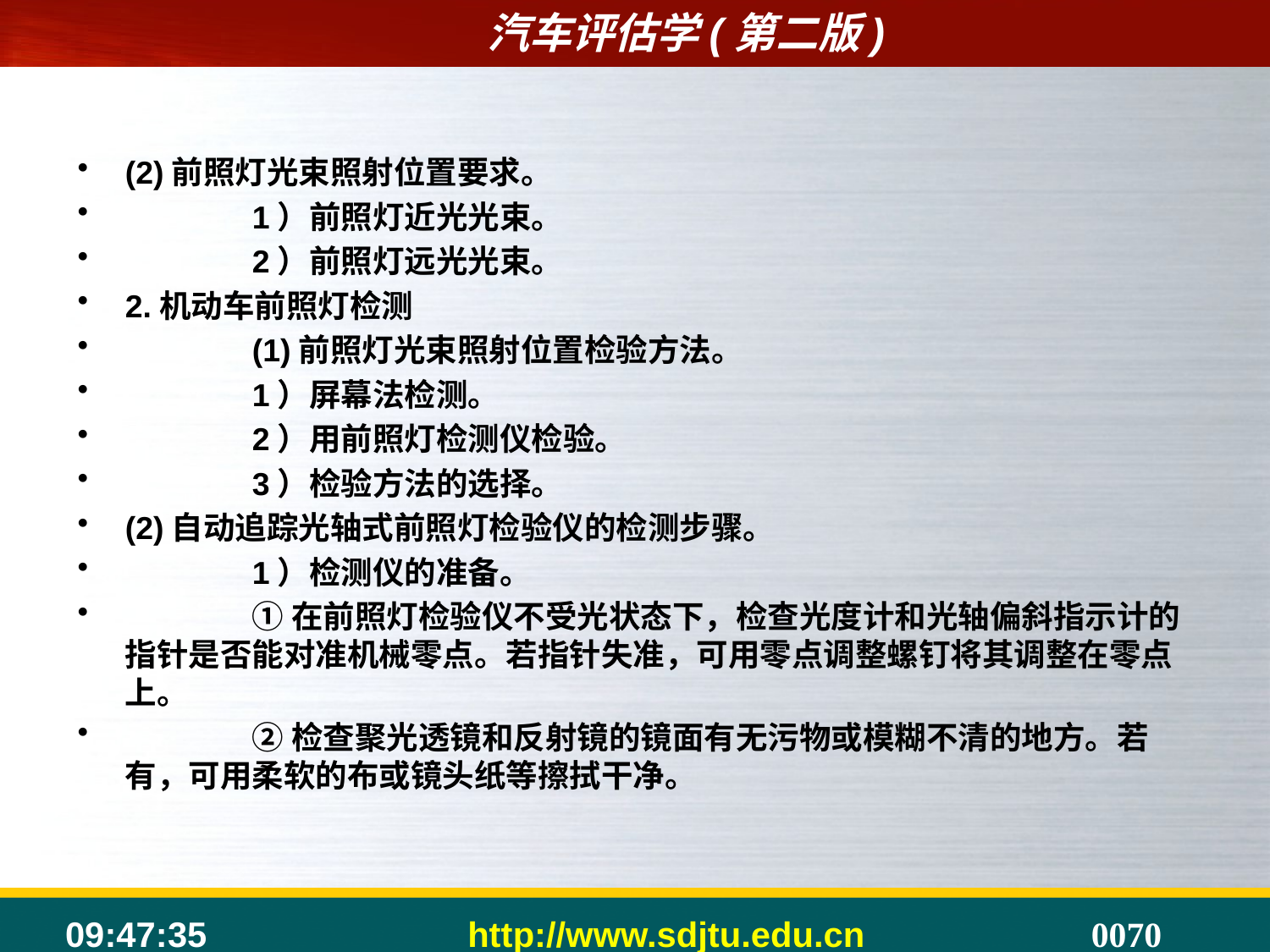

(2)前照灯光束照射位置要求。
	1）前照灯近光光束。
	2）前照灯远光光束。
2.机动车前照灯检测
	(1)前照灯光束照射位置检验方法。
	1）屏幕法检测。
	2）用前照灯检测仪检验。
	3）检验方法的选择。
(2)自动追踪光轴式前照灯检验仪的检测步骤。
	1）检测仪的准备。
	①在前照灯检验仪不受光状态下，检查光度计和光轴偏斜指示计的指针是否能对准机械零点。若指针失准，可用零点调整螺钉将其调整在零点上。
	②检查聚光透镜和反射镜的镜面有无污物或模糊不清的地方。若有，可用柔软的布或镜头纸等擦拭干净。